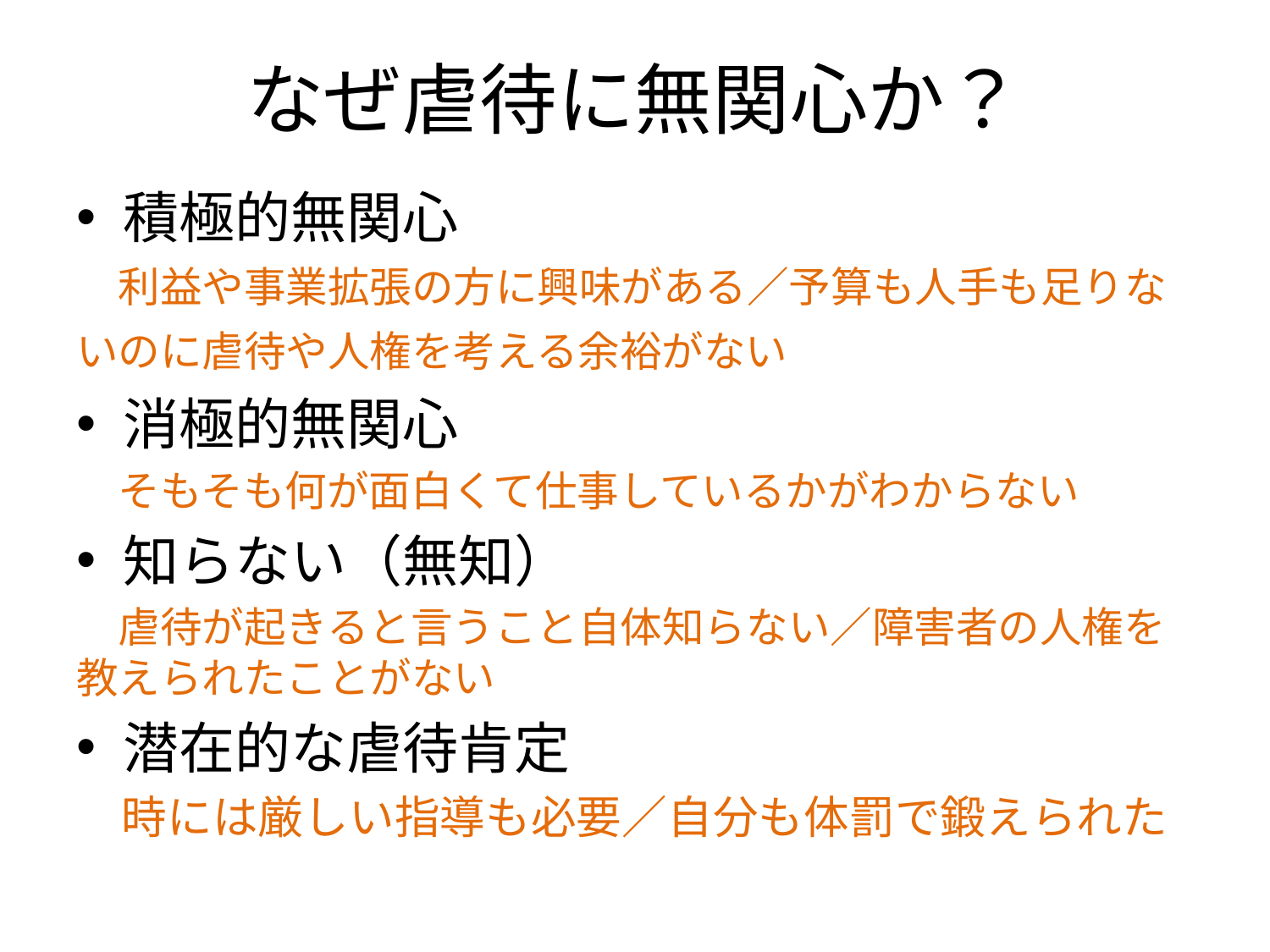

# なぜ虐待に無関心か？
積極的無関心
　利益や事業拡張の方に興味がある／予算も人手も足りないのに虐待や人権を考える余裕がない
消極的無関心
　そもそも何が面白くて仕事しているかがわからない
知らない（無知）
　虐待が起きると言うこと自体知らない／障害者の人権を教えられたことがない
潜在的な虐待肯定
　時には厳しい指導も必要／自分も体罰で鍛えられた